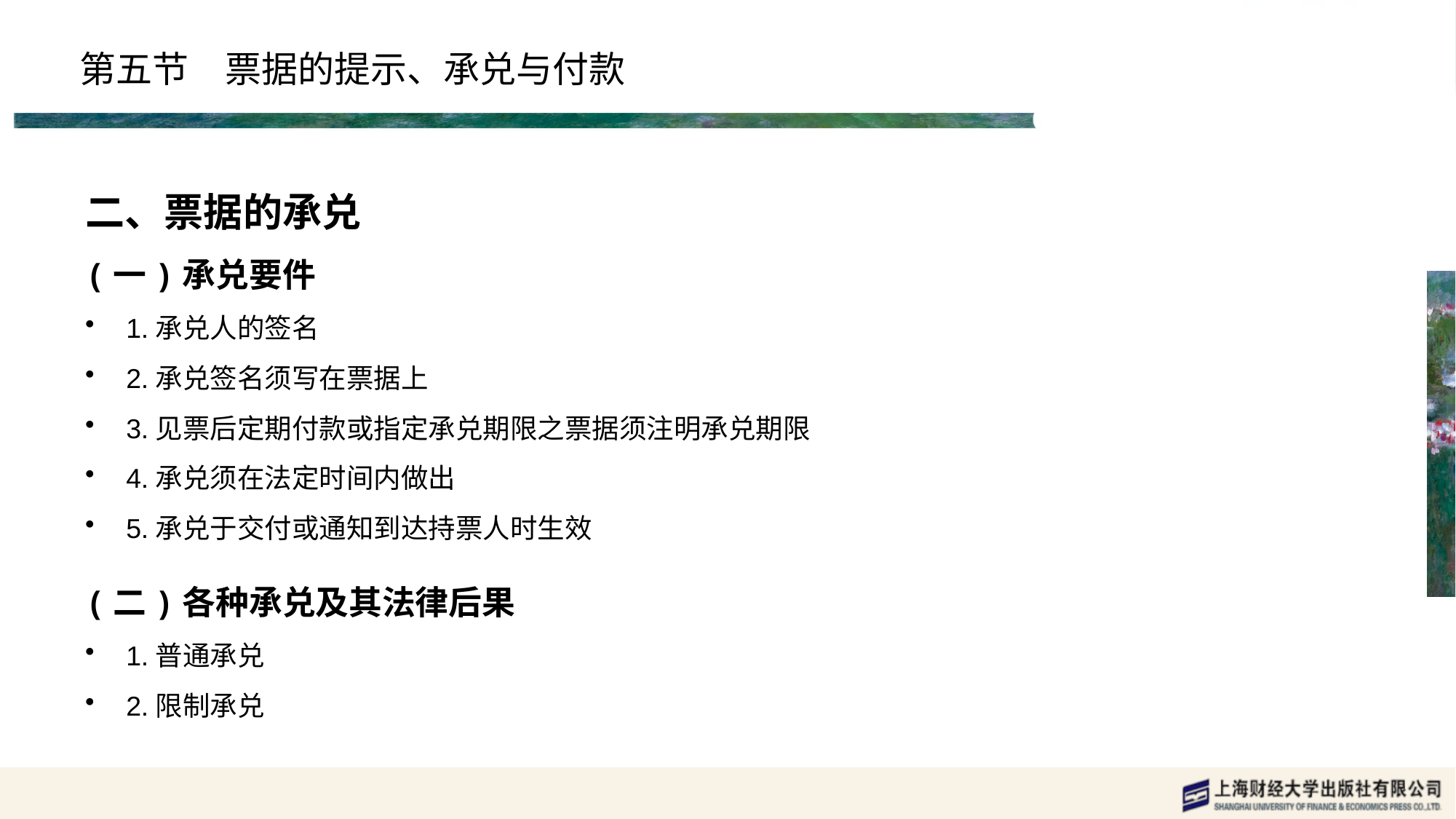

# 第五节　票据的提示、承兑与付款
二、票据的承兑
(一)承兑要件
1.承兑人的签名
2.承兑签名须写在票据上
3.见票后定期付款或指定承兑期限之票据须注明承兑期限
4.承兑须在法定时间内做出
5.承兑于交付或通知到达持票人时生效
(二)各种承兑及其法律后果
1.普通承兑
2.限制承兑